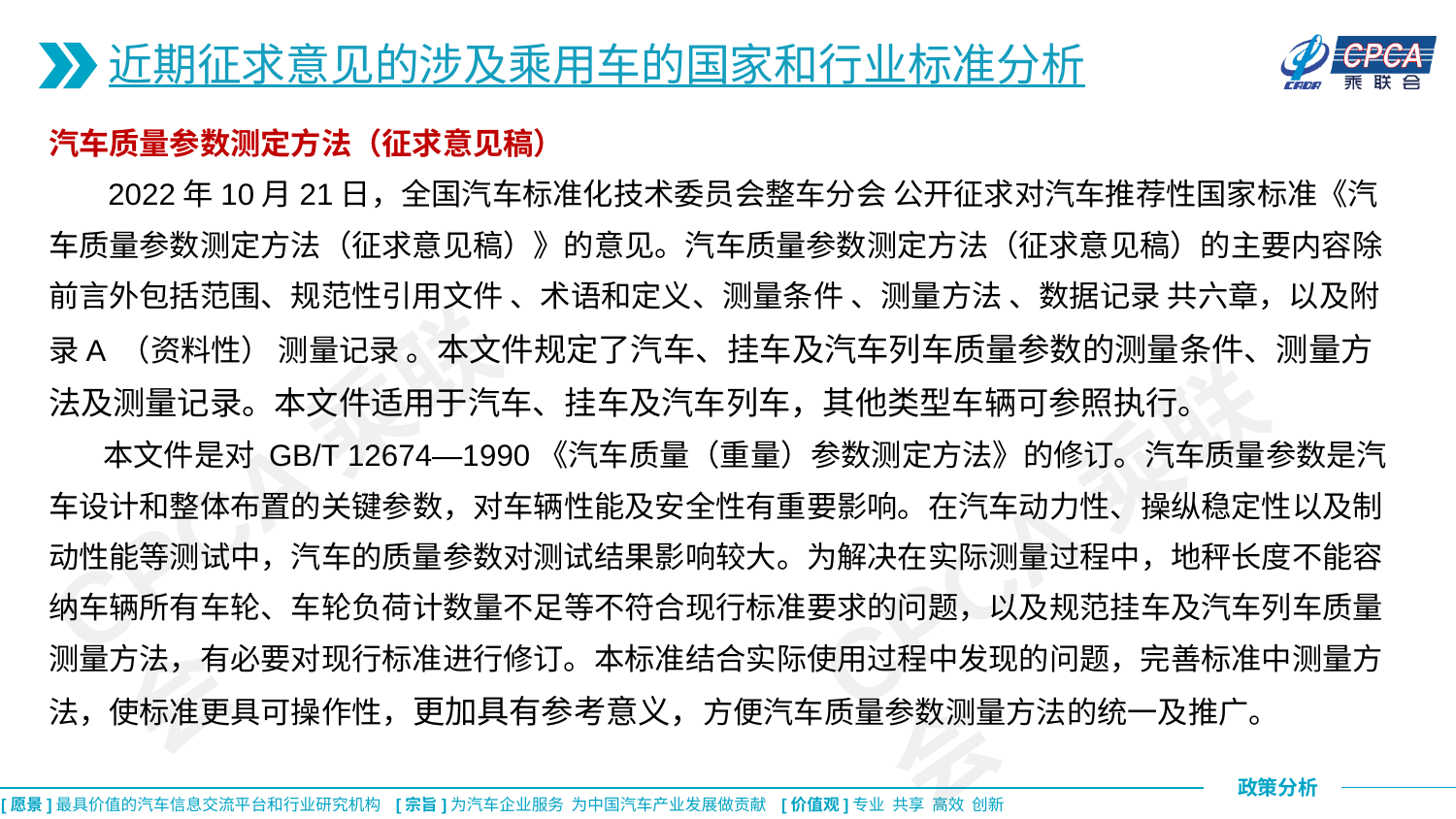

近期征求意见的涉及乘用车的国家和行业标准分析
汽车质量参数测定方法（征求意见稿）
       2022年10月21日，全国汽车标准化技术委员会整车分会 公开征求对汽车推荐性国家标准《汽车质量参数测定方法（征求意见稿）》的意见。汽车质量参数测定方法（征求意见稿）的主要内容除前言外包括范围、规范性引用文件 、术语和定义、测量条件 、测量方法 、数据记录 共六章，以及附录A （资料性） 测量记录 。本文件规定了汽车、挂车及汽车列车质量参数的测量条件、测量方法及测量记录。本文件适用于汽车、挂车及汽车列车，其他类型车辆可参照执行。
       本文件是对 GB/T 12674—1990《汽车质量（重量）参数测定方法》的修订。汽车质量参数是汽车设计和整体布置的关键参数，对车辆性能及安全性有重要影响。在汽车动力性、操纵稳定性以及制动性能等测试中，汽车的质量参数对测试结果影响较大。为解决在实际测量过程中，地秤长度不能容纳车辆所有车轮、车轮负荷计数量不足等不符合现行标准要求的问题，以及规范挂车及汽车列车质量测量方法，有必要对现行标准进行修订。本标准结合实际使用过程中发现的问题，完善标准中测量方法，使标准更具可操作性，更加具有参考意义，方便汽车质量参数测量方法的统一及推广。
CPCA乘联会
CPCA乘联会